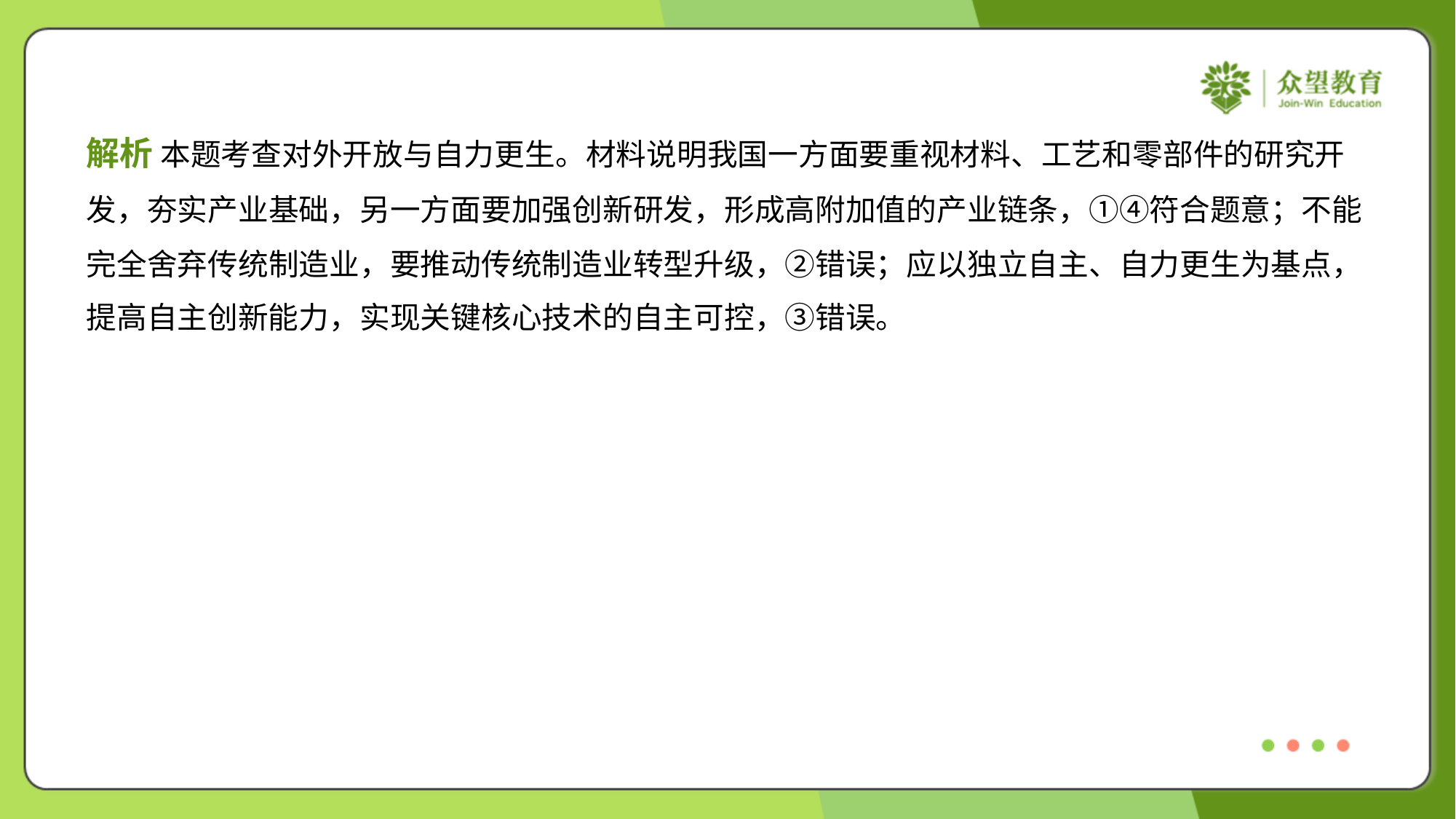

解析 本题考查对外开放与自力更生。材料说明我国一方面要重视材料、工艺和零部件的研究开
发，夯实产业基础，另一方面要加强创新研发，形成高附加值的产业链条，①④符合题意；不能
完全舍弃传统制造业，要推动传统制造业转型升级，②错误；应以独立自主、自力更生为基点，
提高自主创新能力，实现关键核心技术的自主可控，③错误。